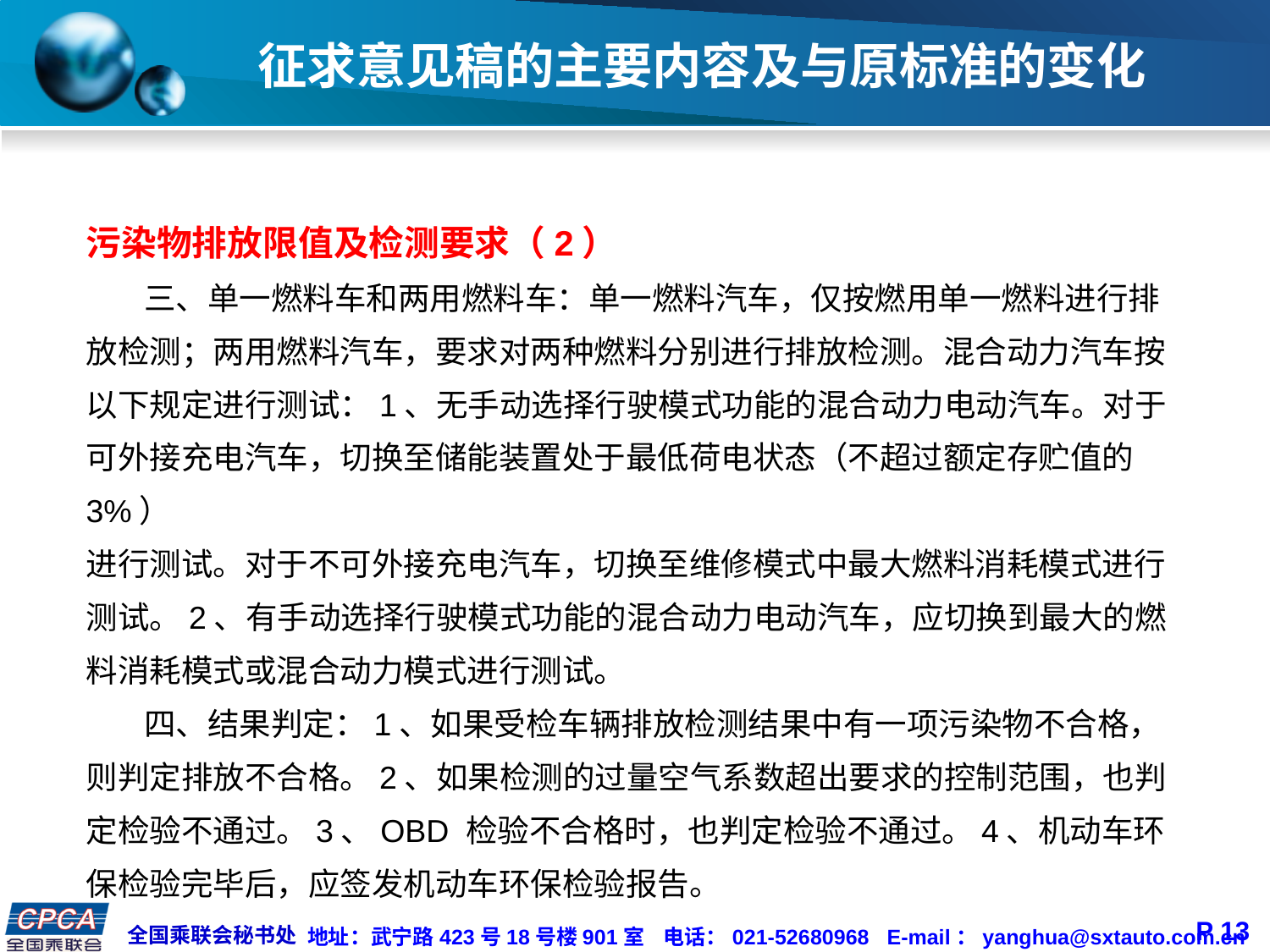

# 征求意见稿的主要内容及与原标准的变化
污染物排放限值及检测要求（2）
       三、单一燃料车和两用燃料车：单一燃料汽车，仅按燃用单一燃料进行排放检测；两用燃料汽车，要求对两种燃料分别进行排放检测。混合动力汽车按以下规定进行测试：1、无手动选择行驶模式功能的混合动力电动汽车。对于可外接充电汽车，切换至储能装置处于最低荷电状态（不超过额定存贮值的3%）
进行测试。对于不可外接充电汽车，切换至维修模式中最大燃料消耗模式进行测试。2、有手动选择行驶模式功能的混合动力电动汽车，应切换到最大的燃料消耗模式或混合动力模式进行测试。
       四、结果判定：1、如果受检车辆排放检测结果中有一项污染物不合格，则判定排放不合格。2、如果检测的过量空气系数超出要求的控制范围，也判定检验不通过。3、OBD 检验不合格时，也判定检验不通过。4、机动车环保检验完毕后，应签发机动车环保检验报告。